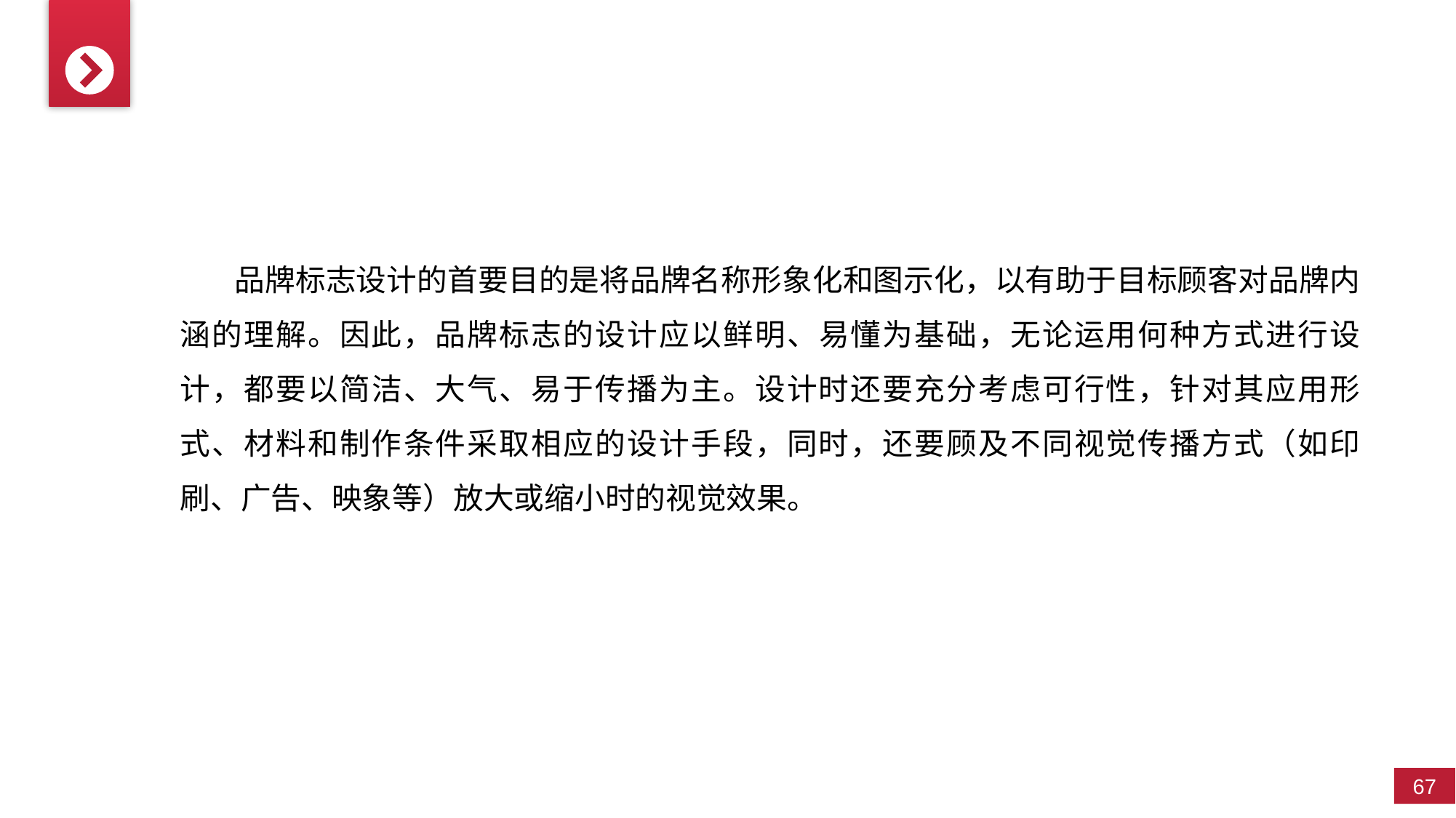

品牌标志设计的首要目的是将品牌名称形象化和图示化，以有助于目标顾客对品牌内涵的理解。因此，品牌标志的设计应以鲜明、易懂为基础，无论运用何种方式进行设计，都要以简洁、大气、易于传播为主。设计时还要充分考虑可行性，针对其应用形式、材料和制作条件采取相应的设计手段，同时，还要顾及不同视觉传播方式（如印刷、广告、映象等）放大或缩小时的视觉效果。